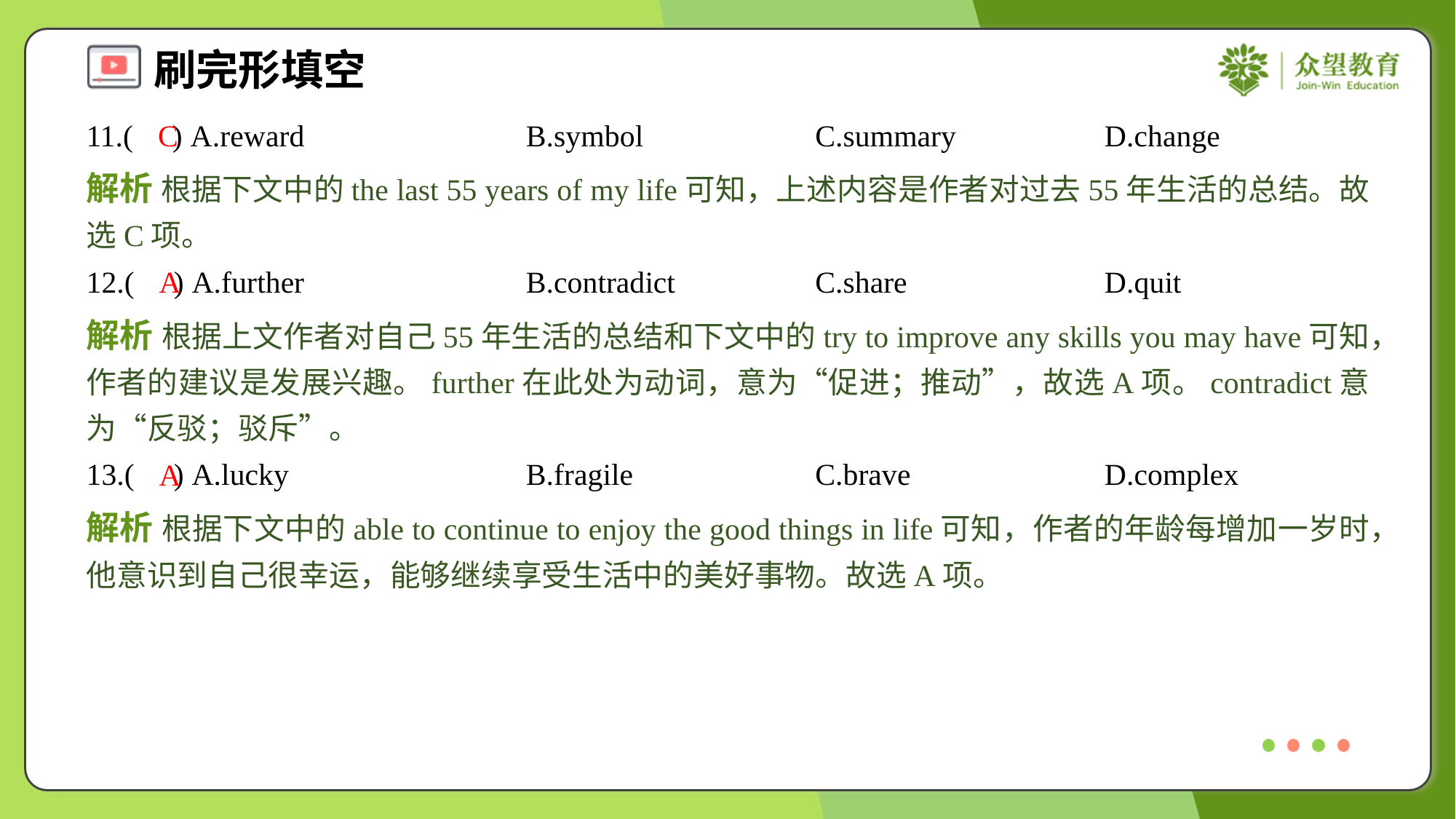

11.(     ) A.reward	B.symbol	C.summary	D.change
C
解析 根据下文中的the last 55 years of my life可知，上述内容是作者对过去55年生活的总结。故选C项。
12.(     ) A.further	B.contradict	C.share	D.quit
A
解析 根据上文作者对自己55年生活的总结和下文中的try to improve any skills you may have可知，作者的建议是发展兴趣。further在此处为动词，意为“促进；推动”，故选A项。contradict意为“反驳；驳斥”。
13.(     ) A.lucky	B.fragile	C.brave	D.complex
A
解析 根据下文中的able to continue to enjoy the good things in life可知，作者的年龄每增加一岁时，他意识到自己很幸运，能够继续享受生活中的美好事物。故选A项。